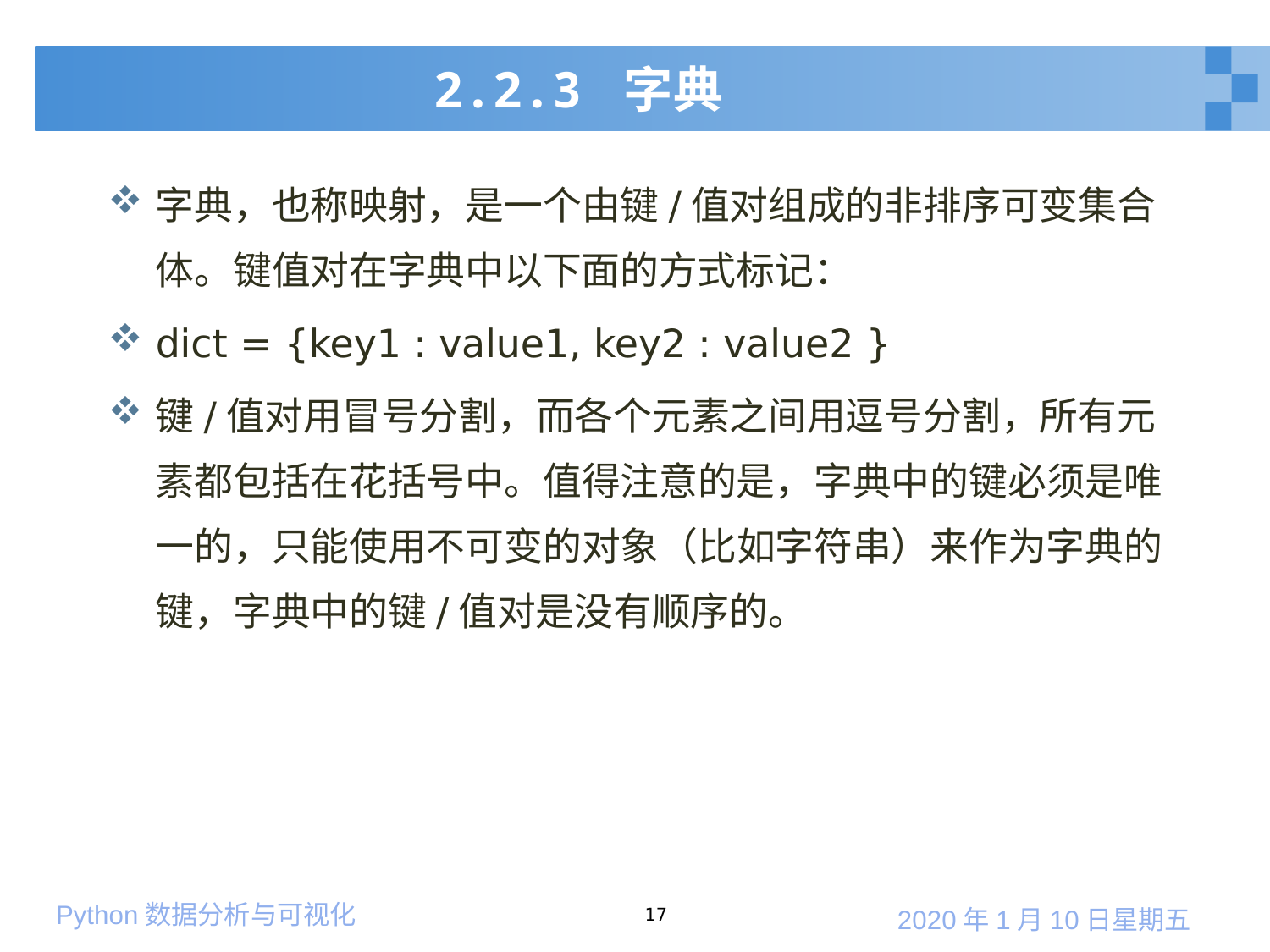

# 2.2.3 字典
字典，也称映射，是一个由键/值对组成的非排序可变集合体。键值对在字典中以下面的方式标记：
dict = {key1 : value1, key2 : value2 }
键/值对用冒号分割，而各个元素之间用逗号分割，所有元素都包括在花括号中。值得注意的是，字典中的键必须是唯一的，只能使用不可变的对象（比如字符串）来作为字典的键，字典中的键/值对是没有顺序的。
17
2020年1月10日星期五